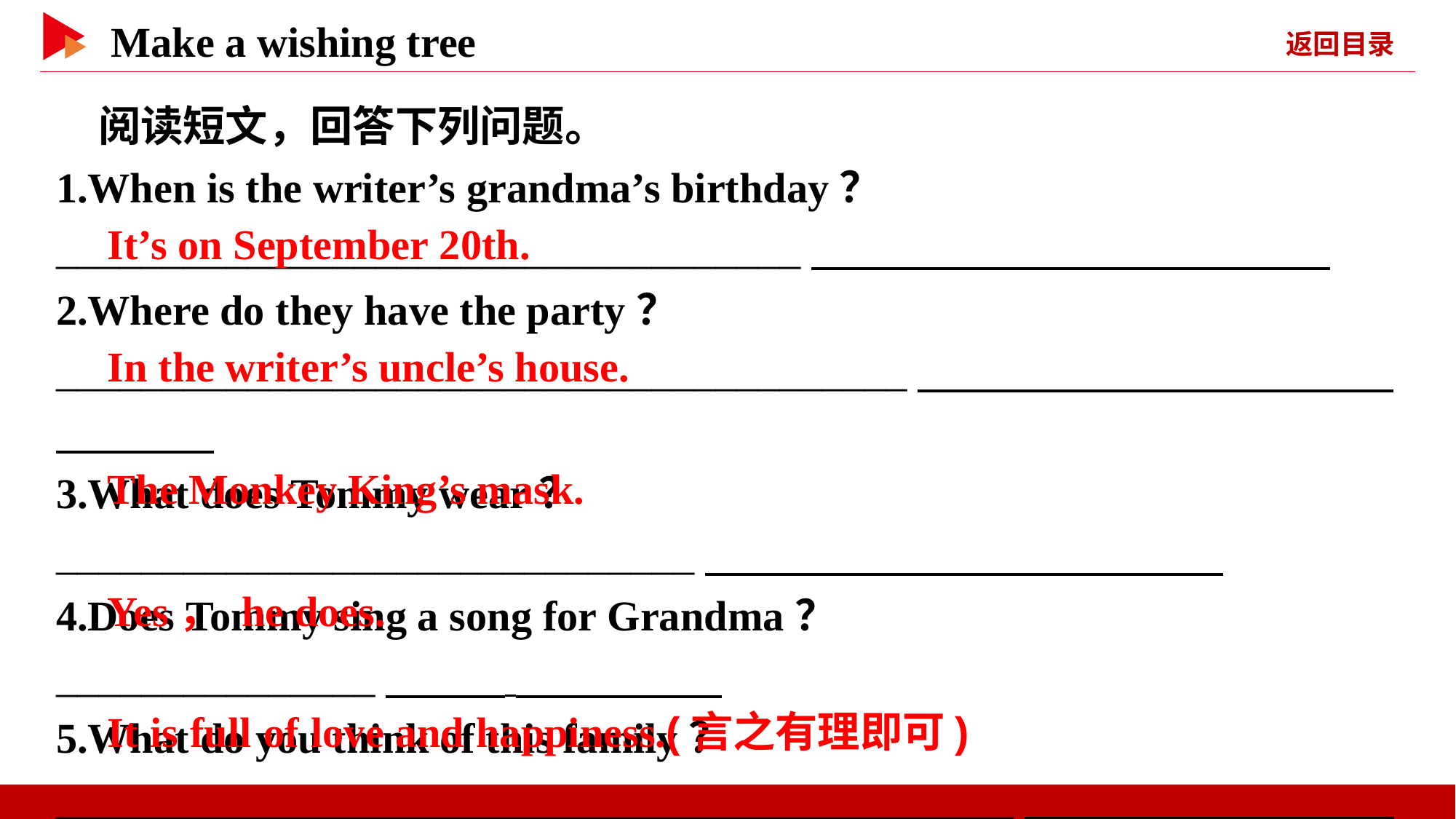

阅读短文，回答下列问题。
1.When is the writer’s grandma’s birthday？
___________________________________
2.Where do they have the party？
________________________________________
3.What does Tommy wear？
______________________________
4.Does Tommy sing a song for Grandma？
_______________
5.What do you think of this family？
_____________________________________________
　It’s on September 20th.
　In the writer’s uncle’s house.
　The Monkey King’s mask.
　Yes， he does.
　It is full of love and happiness.(言之有理即可)